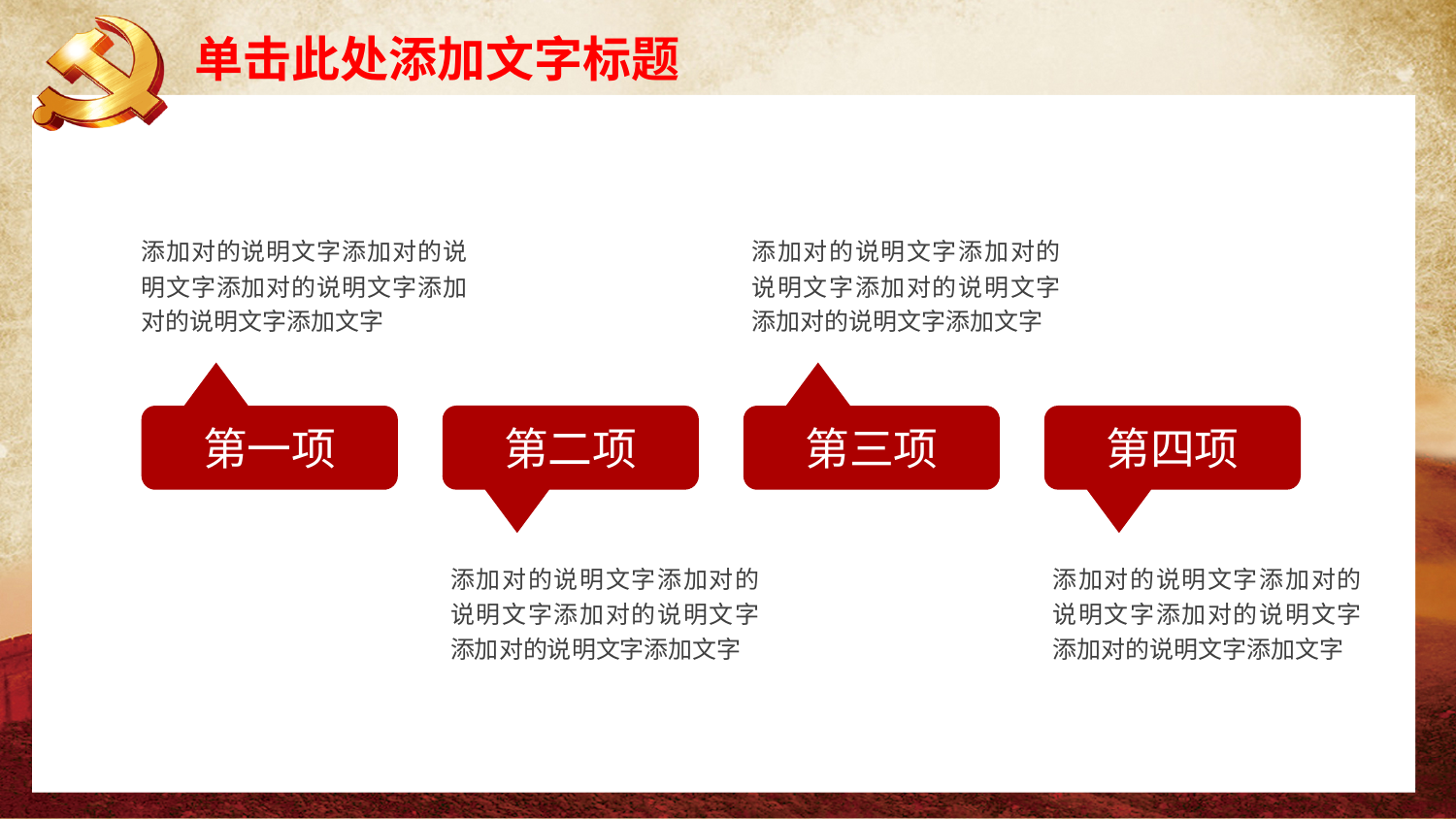

添加对的说明文字添加对的说明文字添加对的说明文字添加对的说明文字添加文字
添加对的说明文字添加对的说明文字添加对的说明文字添加对的说明文字添加文字
第一项
第三项
第二项
第四项
添加对的说明文字添加对的说明文字添加对的说明文字添加对的说明文字添加文字
添加对的说明文字添加对的说明文字添加对的说明文字添加对的说明文字添加文字